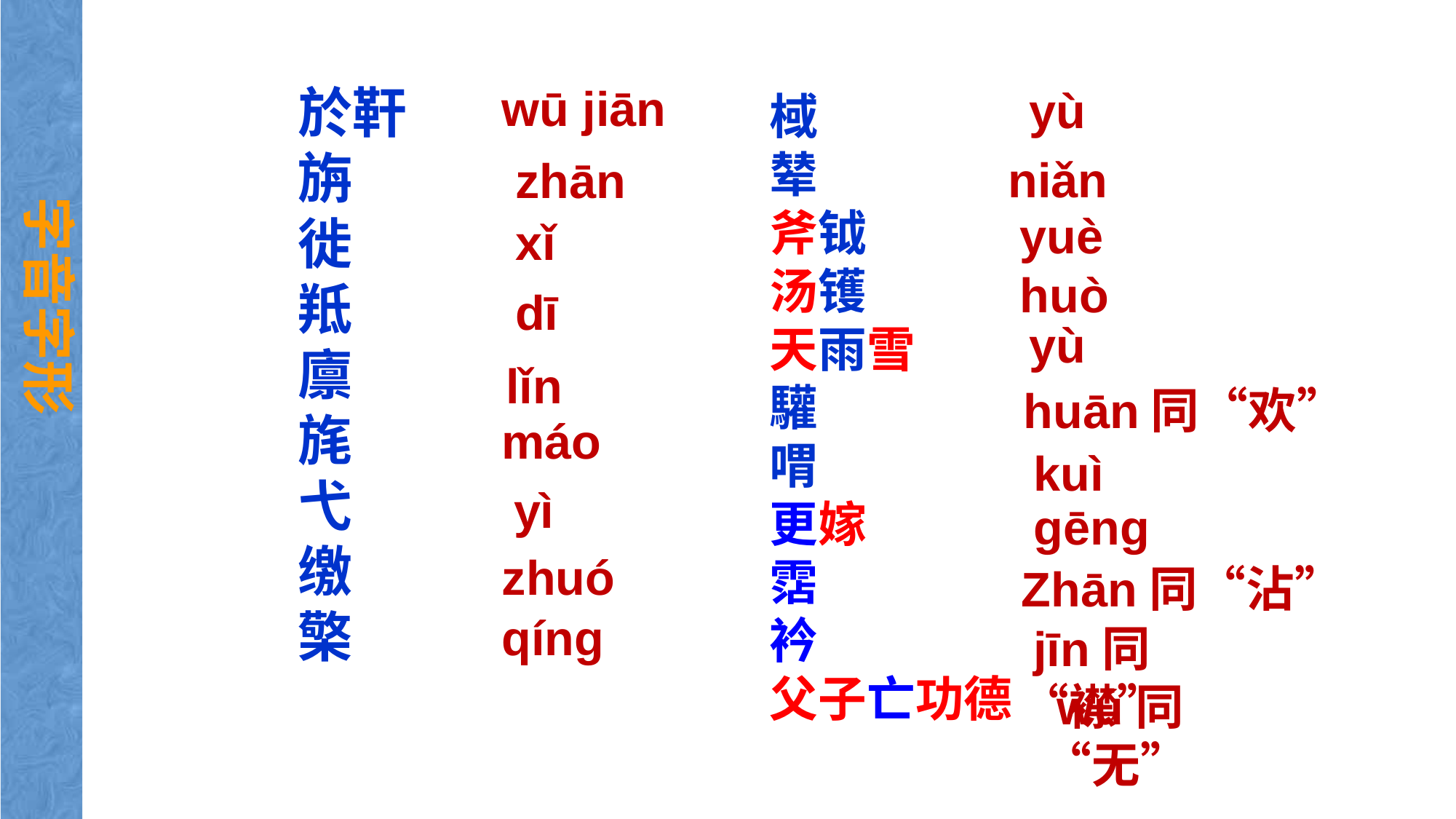

於靬
旃
徙
羝
廪
旄
弋
缴
檠

wū jiān

  yù
棫
辇
斧钺
汤镬
天雨雪
驩
喟
更嫁
霑
衿
父子亡功德
  niǎn
 zhān
字音字形

  yuè
 xǐ
  huò

 dī
  yù
 lǐn
    huān同“欢”
máo
 kuì
 yì
 gēng
zhuó
   Zhān同“沾”
qíng
 jīn同“襟”
 wú同“无”